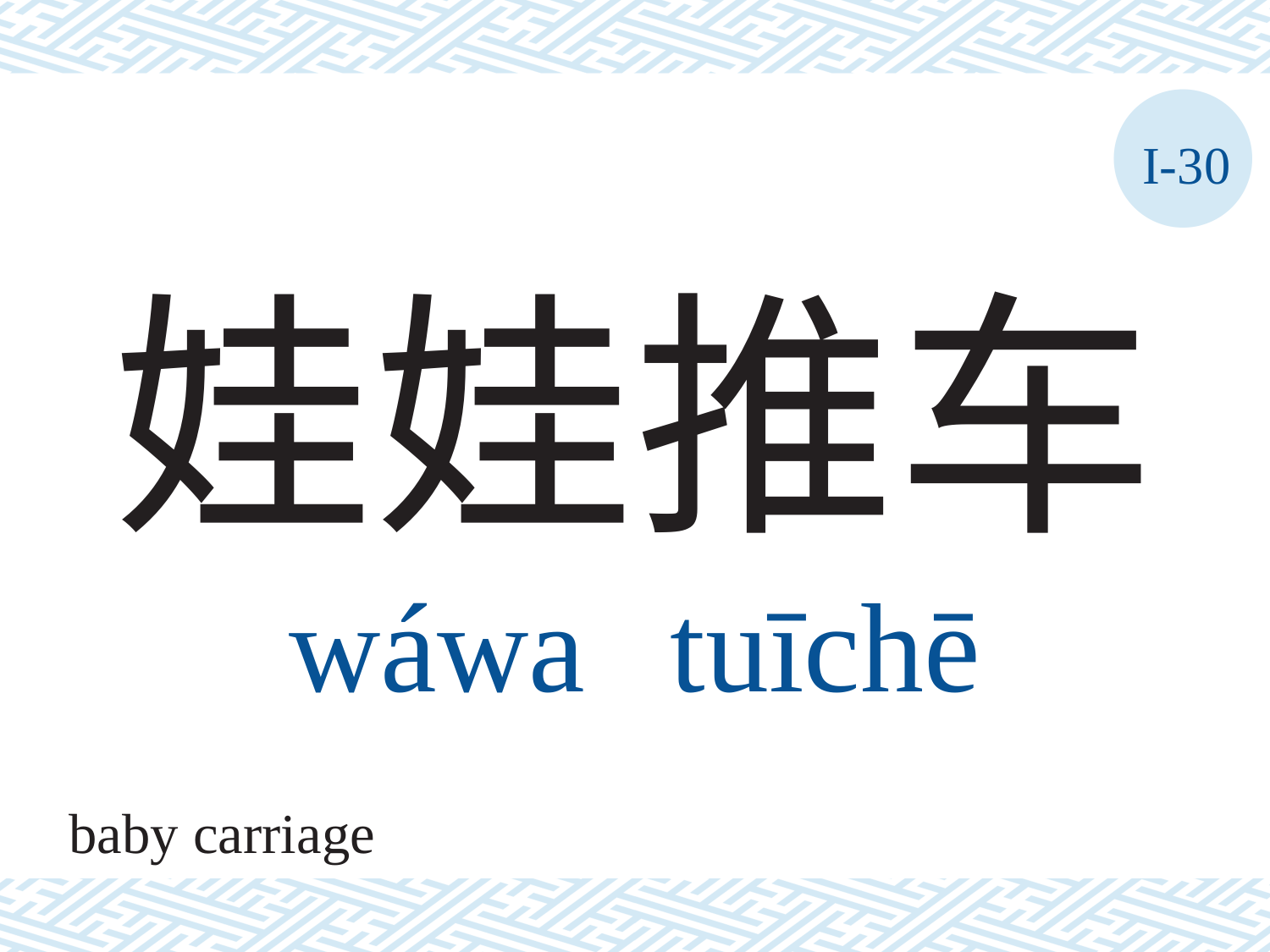

I-30
# 娃娃推车 wáwa	tuīchē
baby carriage